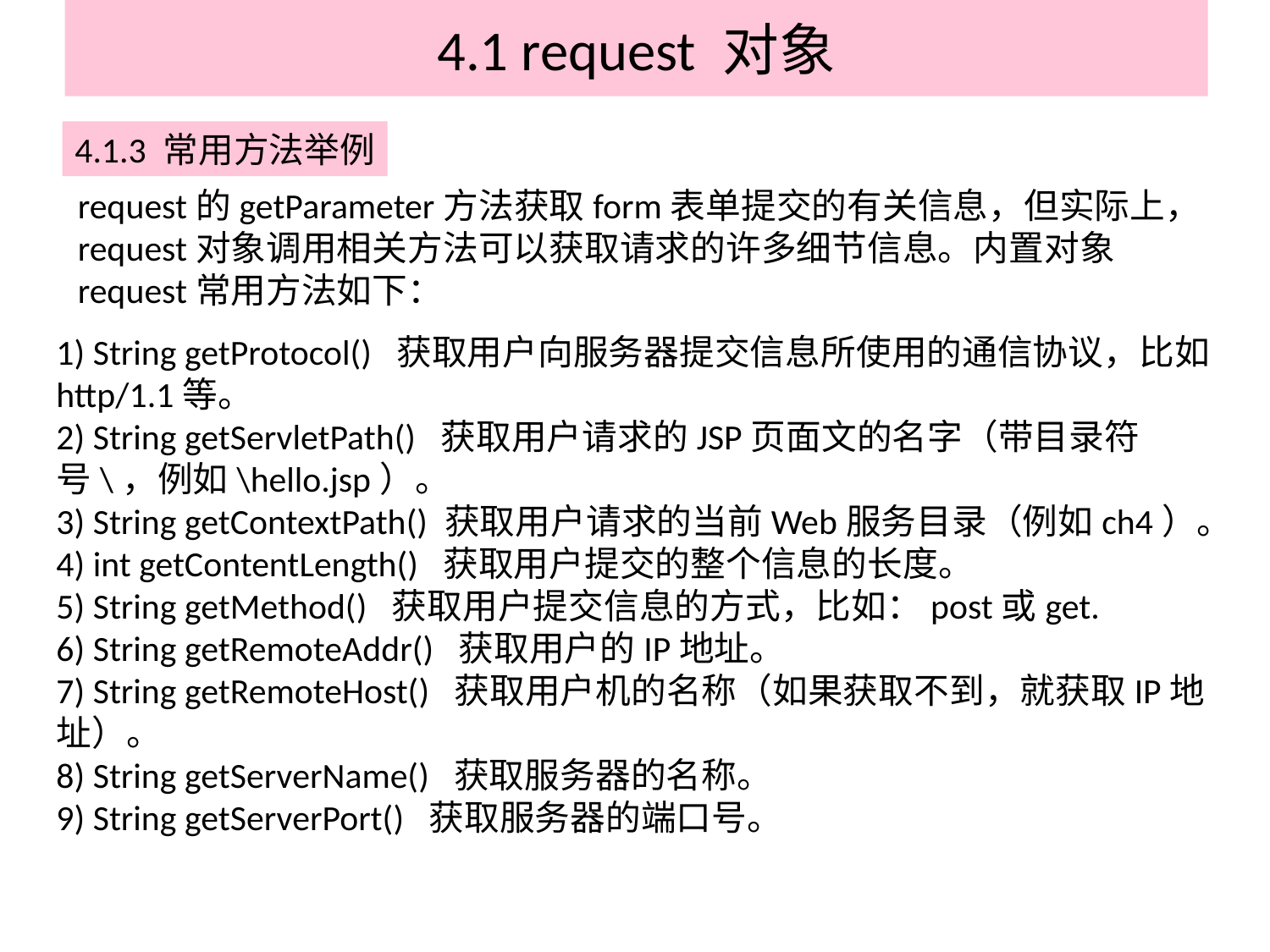

# 4.1 request 对象
4.1.3 常用方法举例
request的getParameter方法获取form表单提交的有关信息，但实际上，request对象调用相关方法可以获取请求的许多细节信息。内置对象request常用方法如下：
1) String getProtocol()  获取用户向服务器提交信息所使用的通信协议，比如http/1.1等。
2) String getServletPath()  获取用户请求的JSP页面文的名字（带目录符号\，例如\hello.jsp）。
3) String getContextPath() 获取用户请求的当前Web服务目录（例如ch4）。
4) int getContentLength()  获取用户提交的整个信息的长度。
5) String getMethod()  获取用户提交信息的方式，比如：post或get.
6) String getRemoteAddr()  获取用户的IP地址。
7) String getRemoteHost()  获取用户机的名称（如果获取不到，就获取IP地址）。
8) String getServerName()  获取服务器的名称。
9) String getServerPort()  获取服务器的端口号。